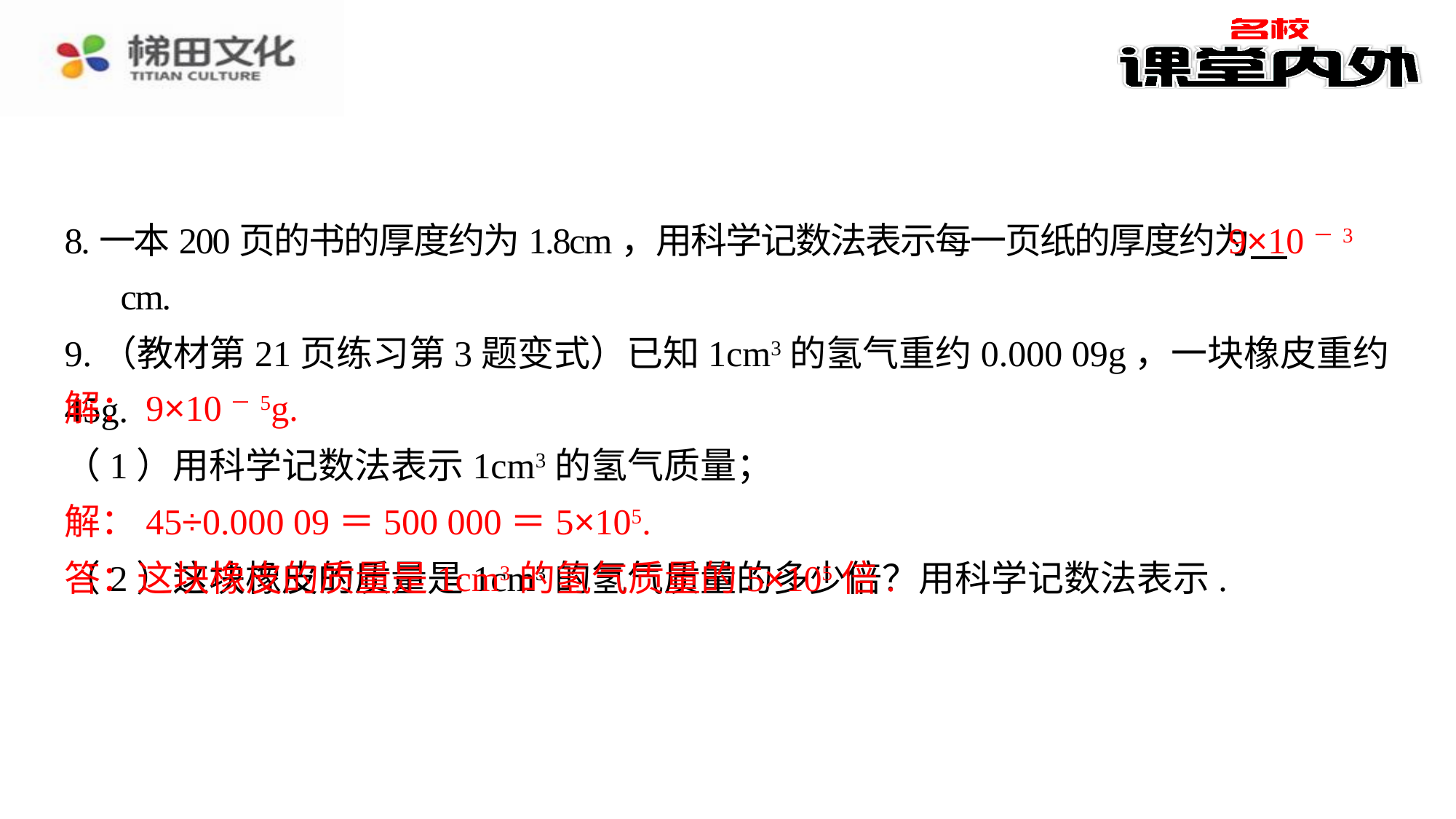

9×10－3
8.一本200页的书的厚度约为1.8cm，用科学记数法表示每一页纸的厚度约为 　9×10－3　⁠cm.
9.（教材第21页练习第3题变式）已知1cm3的氢气重约0.000 09g，一块橡皮重约45g.
（1）用科学记数法表示1cm3的氢气质量；
解：9×10－5g.⁠
（2）这块橡皮的质量是1cm3的氢气质量的多少倍？用科学记数法表示.
解：45÷0.000 09＝500 000＝5×105.⁠
答：这块橡皮的质量是1cm3的氢气质量的5×105倍.⁠
解：9×10－5g.
解：45÷0.000 09＝500 000＝5×105.
答：这块橡皮的质量是1cm3的氢气质量的5×105倍.